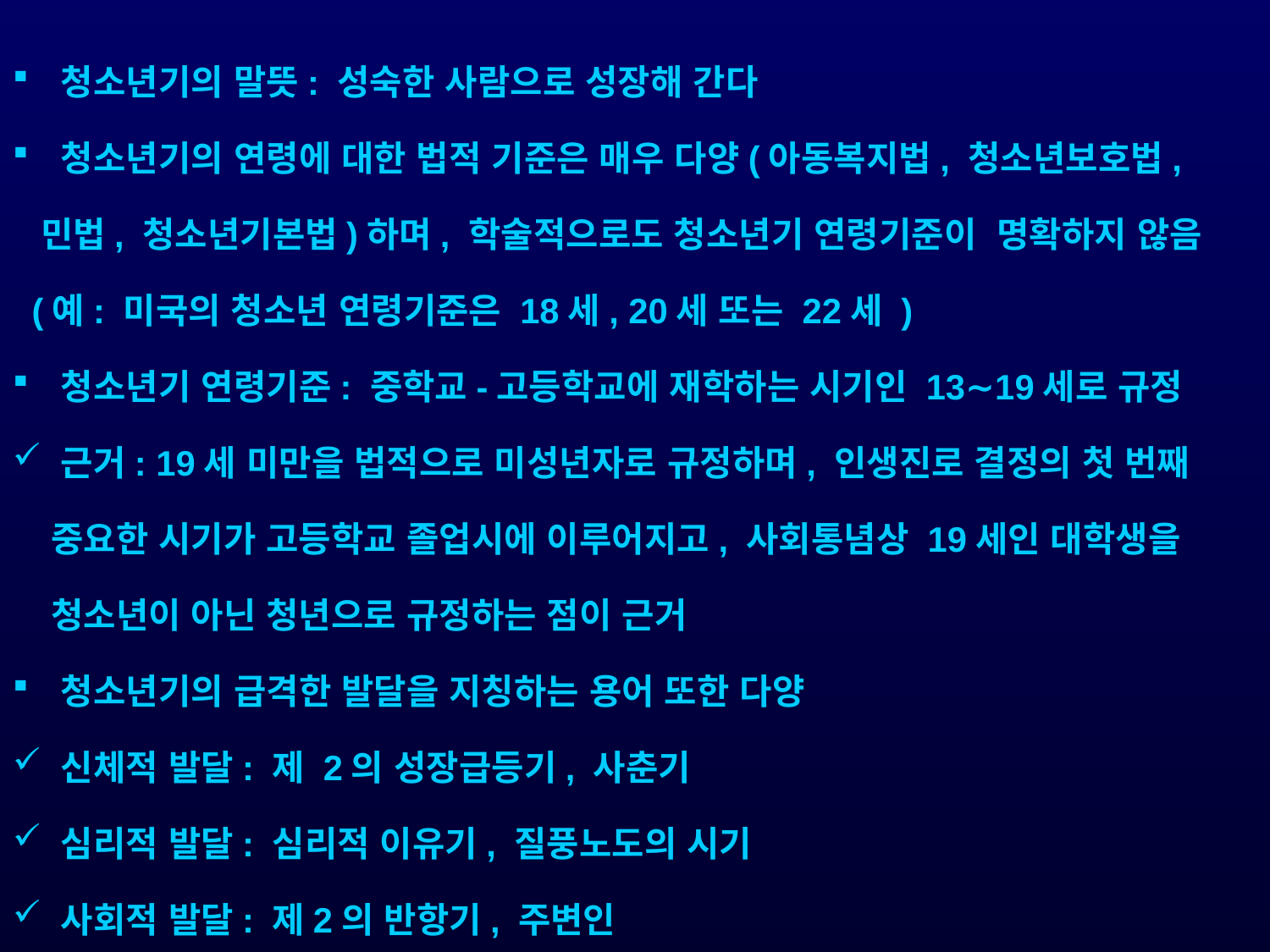

청소년기의 말뜻: 성숙한 사람으로 성장해 간다
 청소년기의 연령에 대한 법적 기준은 매우 다양(아동복지법, 청소년보호법,
  민법, 청소년기본법)하며, 학술적으로도 청소년기 연령기준이  명확하지 않음
  (예: 미국의 청소년 연령기준은 18세, 20세 또는 22세 )
 청소년기 연령기준: 중학교-고등학교에 재학하는 시기인 13∼19세로 규정
 근거: 19세 미만을 법적으로 미성년자로 규정하며, 인생진로 결정의 첫 번째
   중요한 시기가 고등학교 졸업시에 이루어지고, 사회통념상 19세인 대학생을
   청소년이 아닌 청년으로 규정하는 점이 근거
 청소년기의 급격한 발달을 지칭하는 용어 또한 다양
 신체적 발달: 제 2의 성장급등기, 사춘기
 심리적 발달: 심리적 이유기, 질풍노도의 시기
 사회적 발달: 제2의 반항기, 주변인